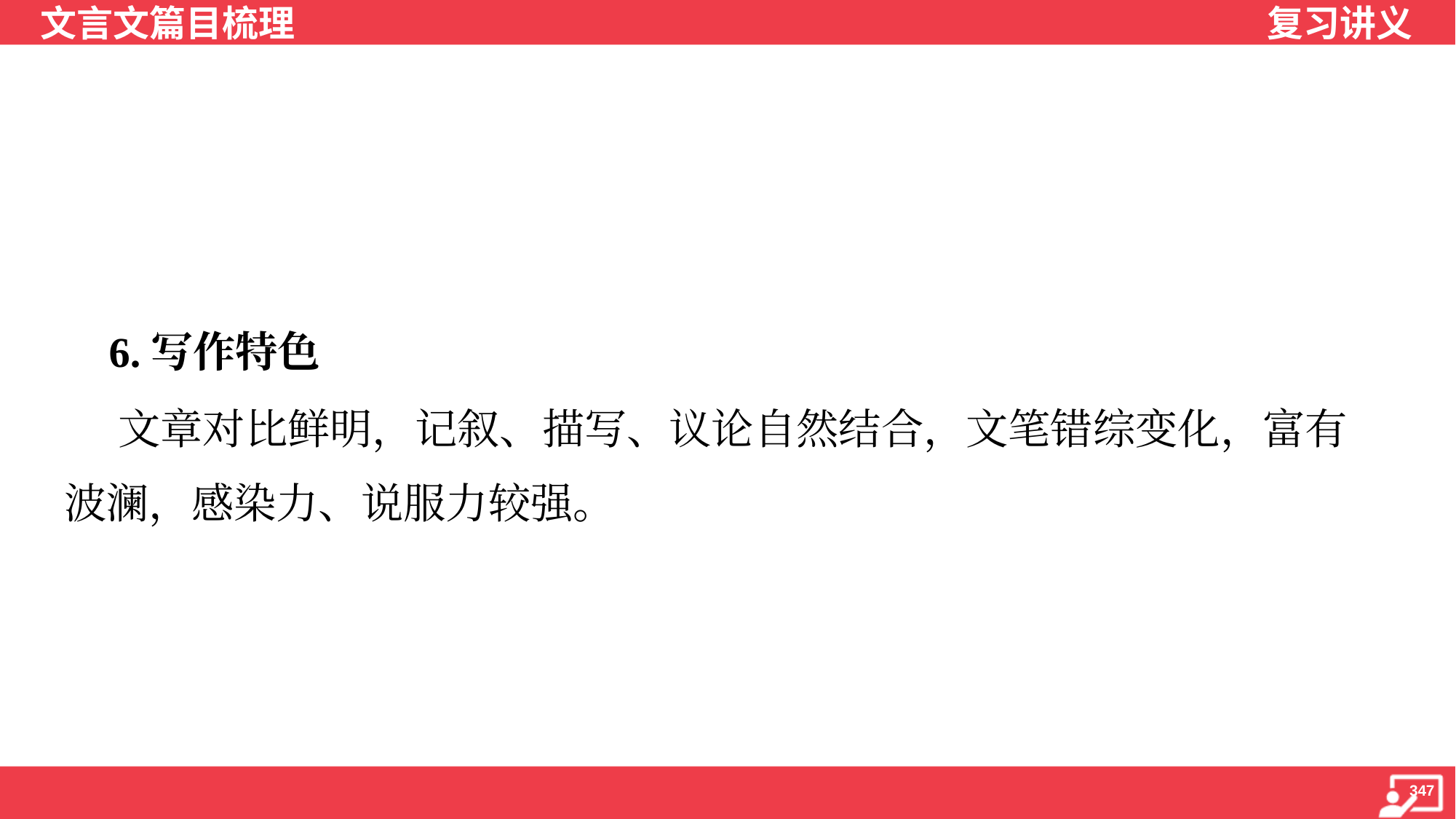

6.写作特色
    文章对比鲜明，记叙、描写、议论自然结合，文笔错综变化，富有
波澜，感染力、说服力较强。